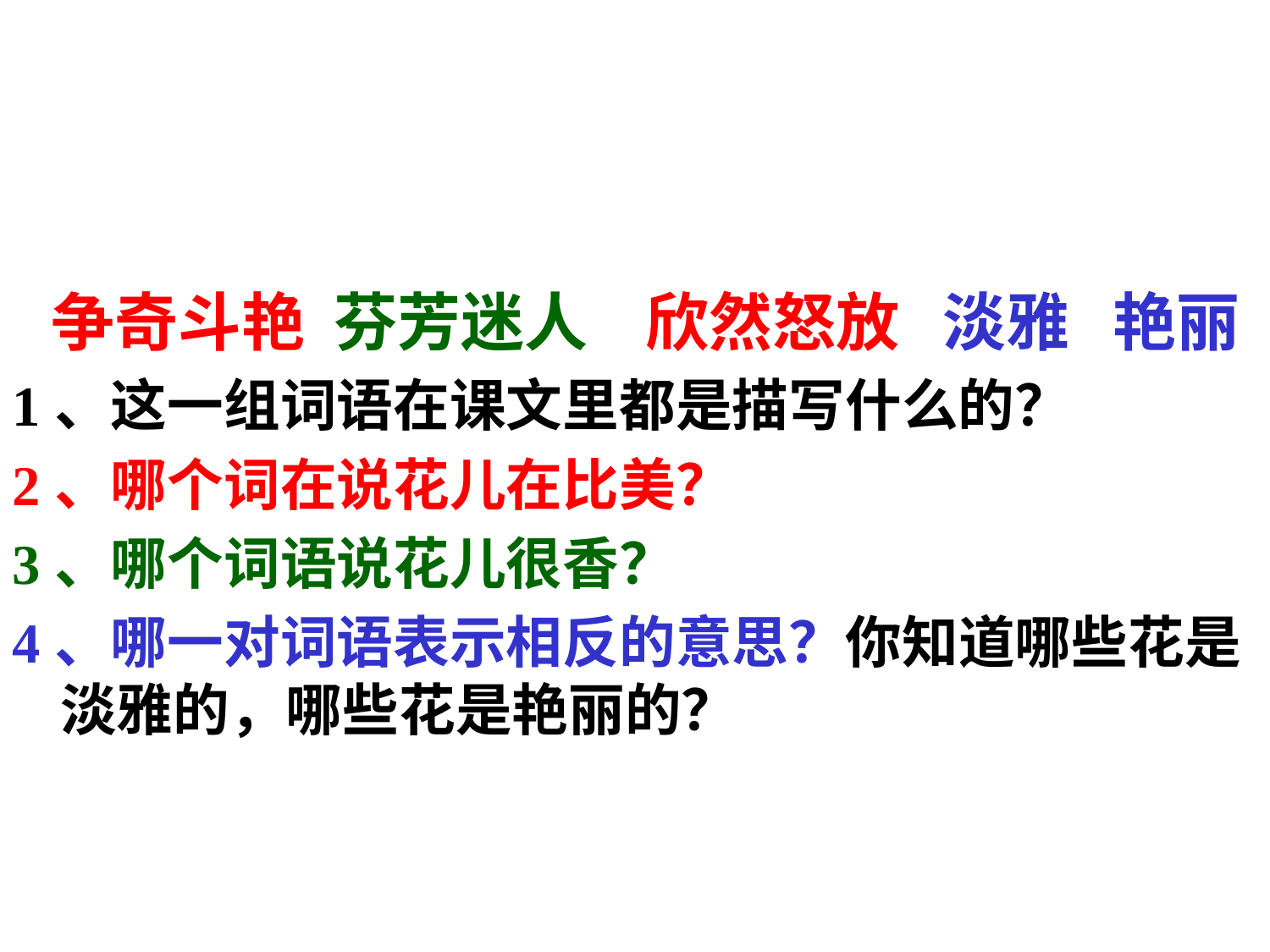

争奇斗艳  芬芳迷人    欣然怒放   淡雅   艳丽
1、这一组词语在课文里都是描写什么的？
2、哪个词在说花儿在比美？
3、哪个词语说花儿很香？
4、哪一对词语表示相反的意思？你知道哪些花是淡雅的，哪些花是艳丽的？